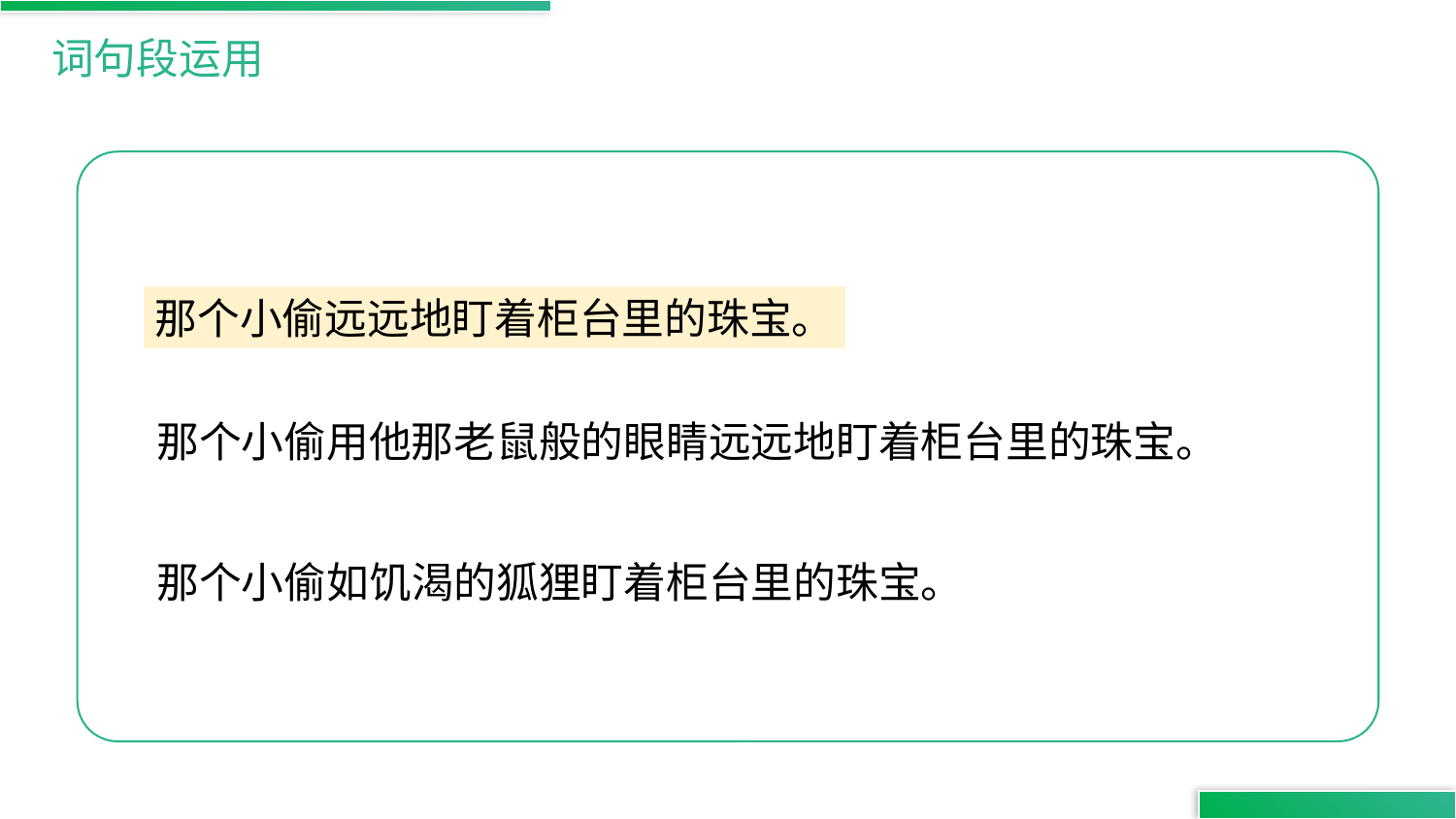

词句段运用
那个小偷远远地盯着柜台里的珠宝。
那个小偷用他那老鼠般的眼睛远远地盯着柜台里的珠宝。
那个小偷如饥渴的狐狸盯着柜台里的珠宝。